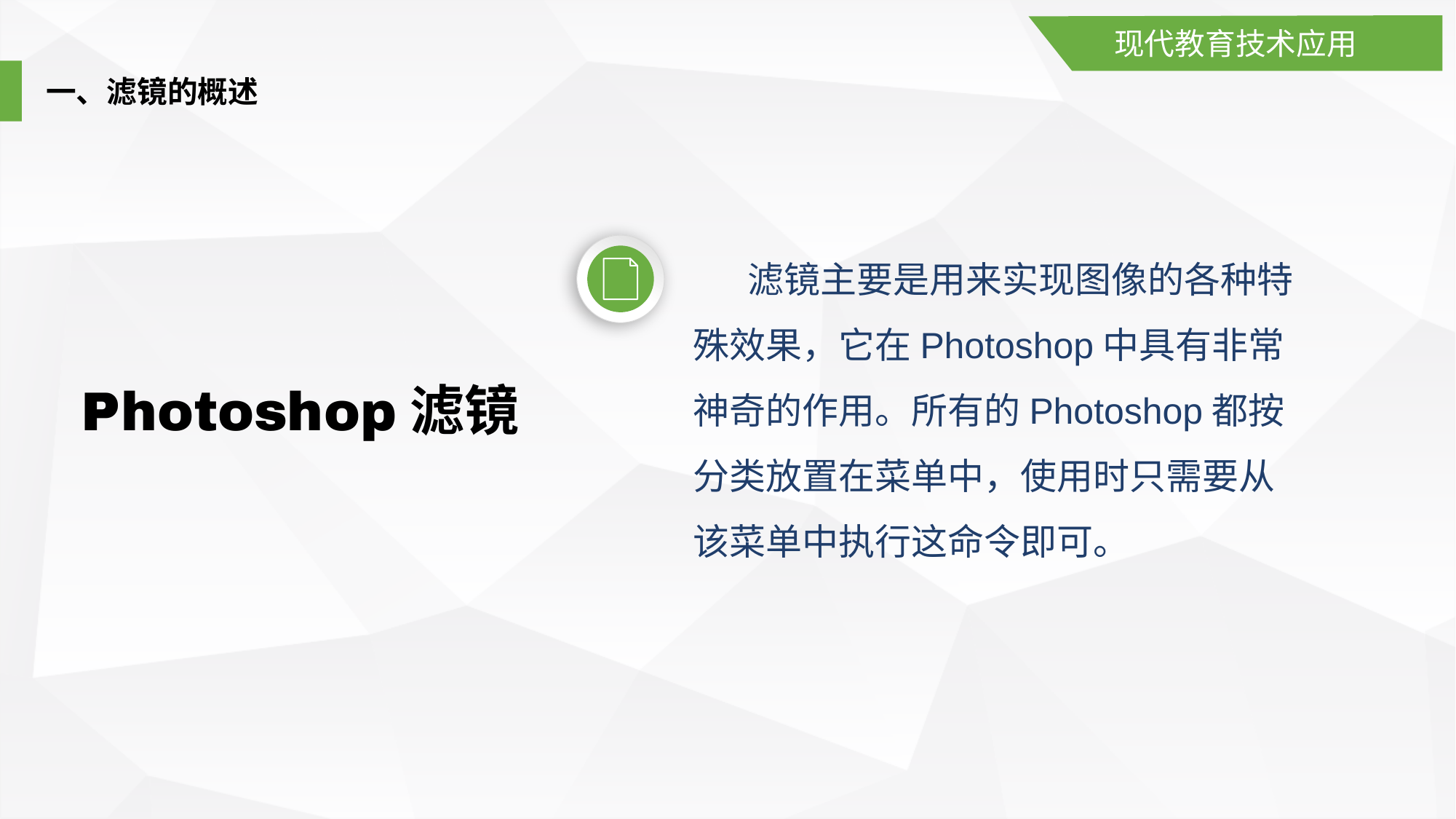

现代教育技术应用

一、滤镜的概述
滤镜主要是用来实现图像的各种特殊效果，它在Photoshop中具有非常神奇的作用。所有的Photoshop都按分类放置在菜单中，使用时只需要从该菜单中执行这命令即可。

Photoshop滤镜